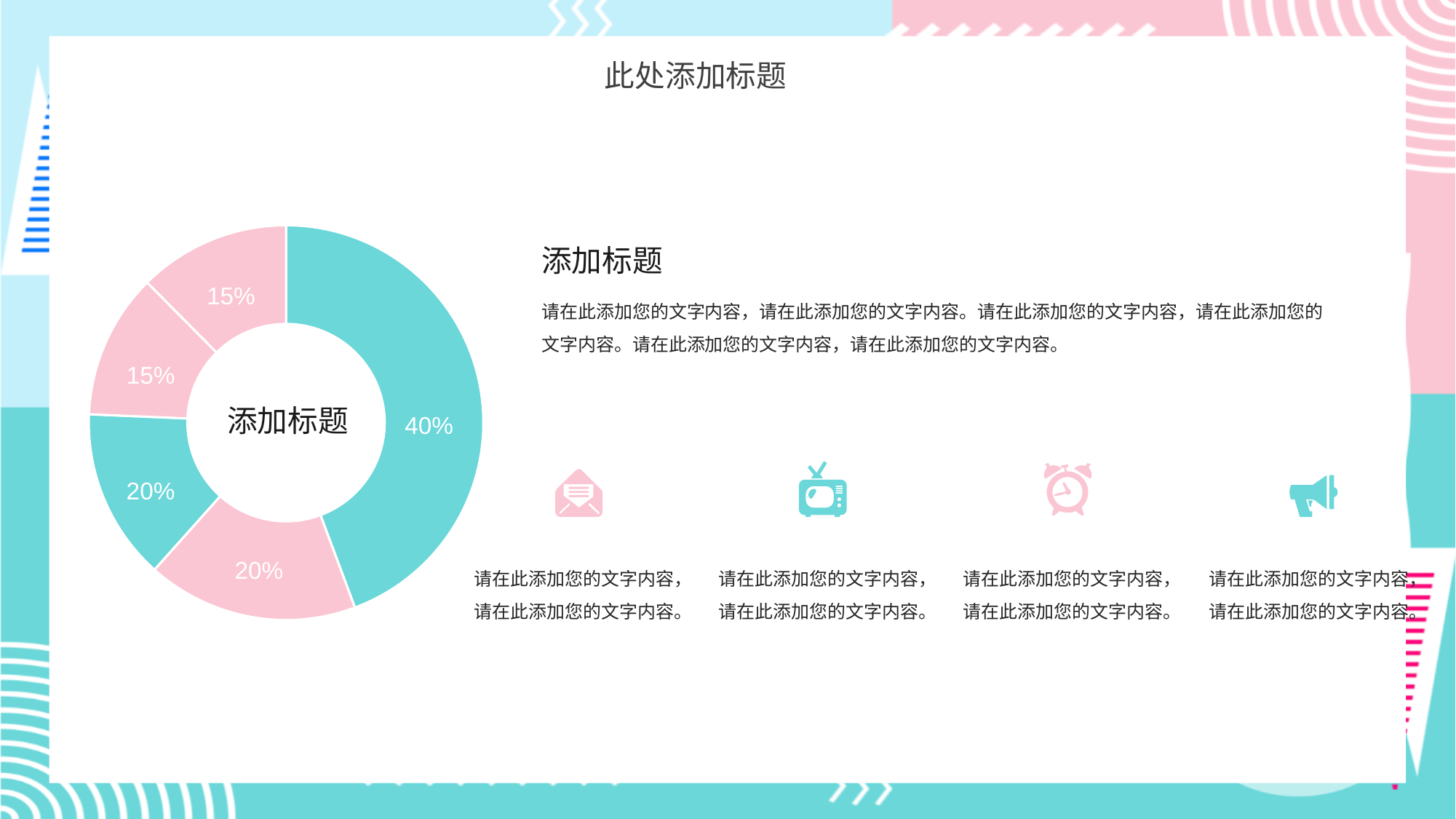

此处添加标题

### Chart

| Category |  |
|---|---|
添加标题
15%
请在此添加您的文字内容，请在此添加您的文字内容。请在此添加您的文字内容，请在此添加您的文字内容。请在此添加您的文字内容，请在此添加您的文字内容。
15%
添加标题
40%

20%

20%
请在此添加您的文字内容，请在此添加您的文字内容。
请在此添加您的文字内容，请在此添加您的文字内容。
请在此添加您的文字内容，请在此添加您的文字内容。
请在此添加您的文字内容，请在此添加您的文字内容。